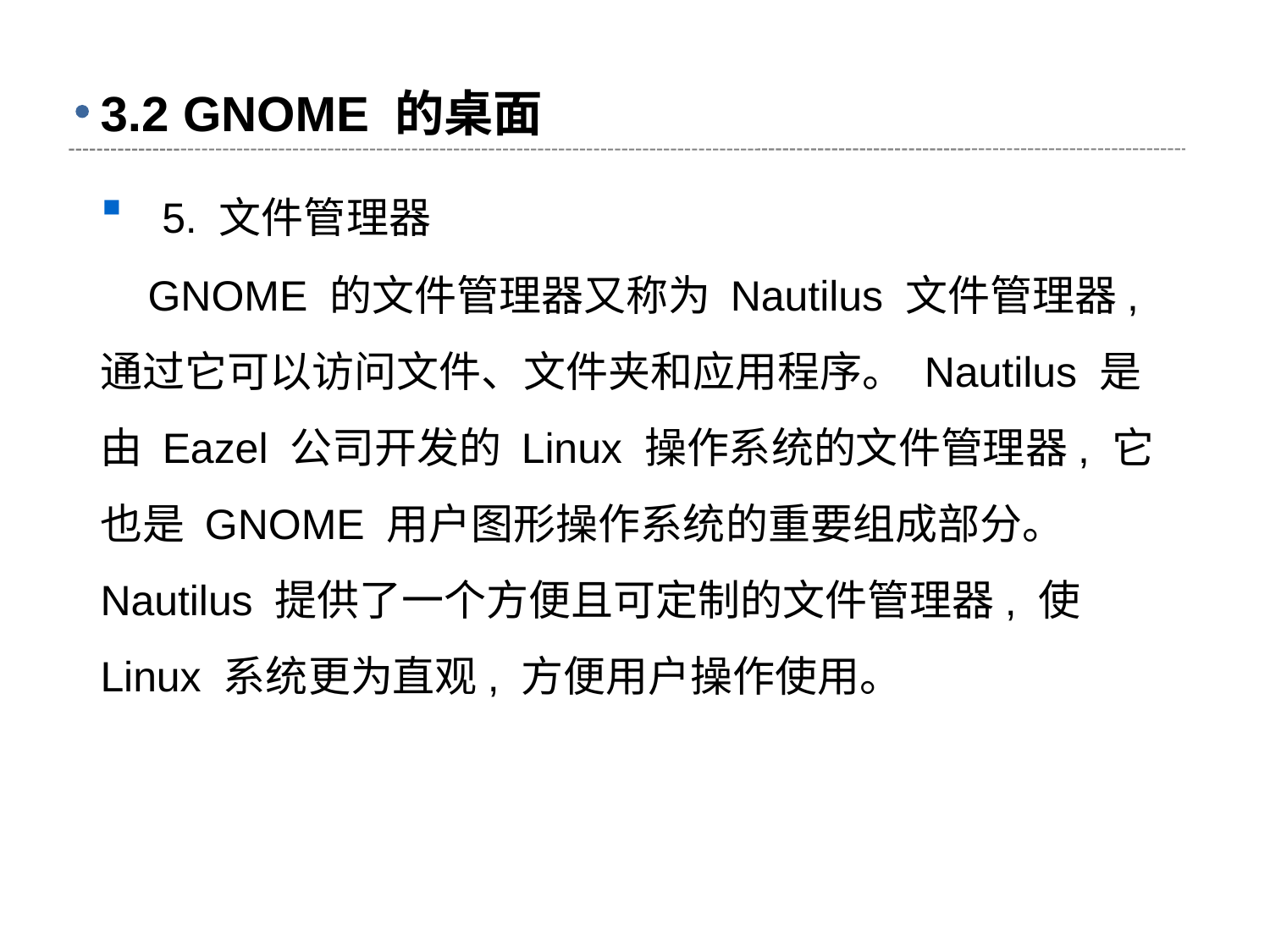

# 3.2 GNOME 的桌面
 5. 文件管理器
    GNOME 的文件管理器又称为 Nautilus 文件管理器, 通过它可以访问文件、文件夹和应用程序。 Nautilus 是由 Eazel 公司开发的 Linux 操作系统的文件管理器, 它也是 GNOME 用户图形操作系统的重要组成部分。 Nautilus 提供了一个方便且可定制的文件管理器, 使 Linux 系统更为直观, 方便用户操作使用。